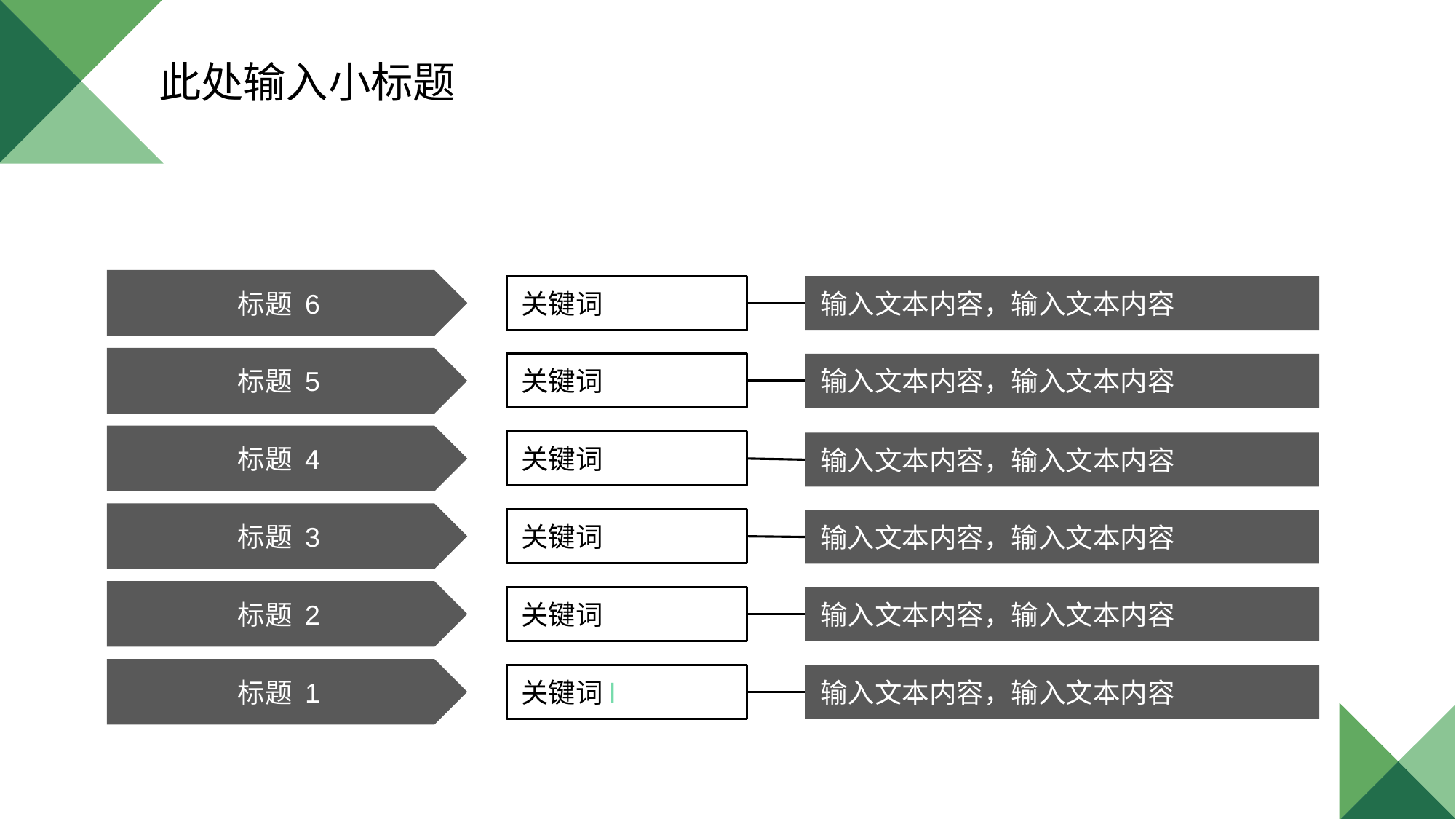

此处输入小标题

标题 6
关键词
输入文本内容，输入文本内容
标题 5
关键词
输入文本内容，输入文本内容
标题 4
关键词
输入文本内容，输入文本内容
标题 3
关键词
输入文本内容，输入文本内容
标题 2
输入文本内容，输入文本内容
关键词
标题 1
输入文本内容，输入文本内容
关键词l